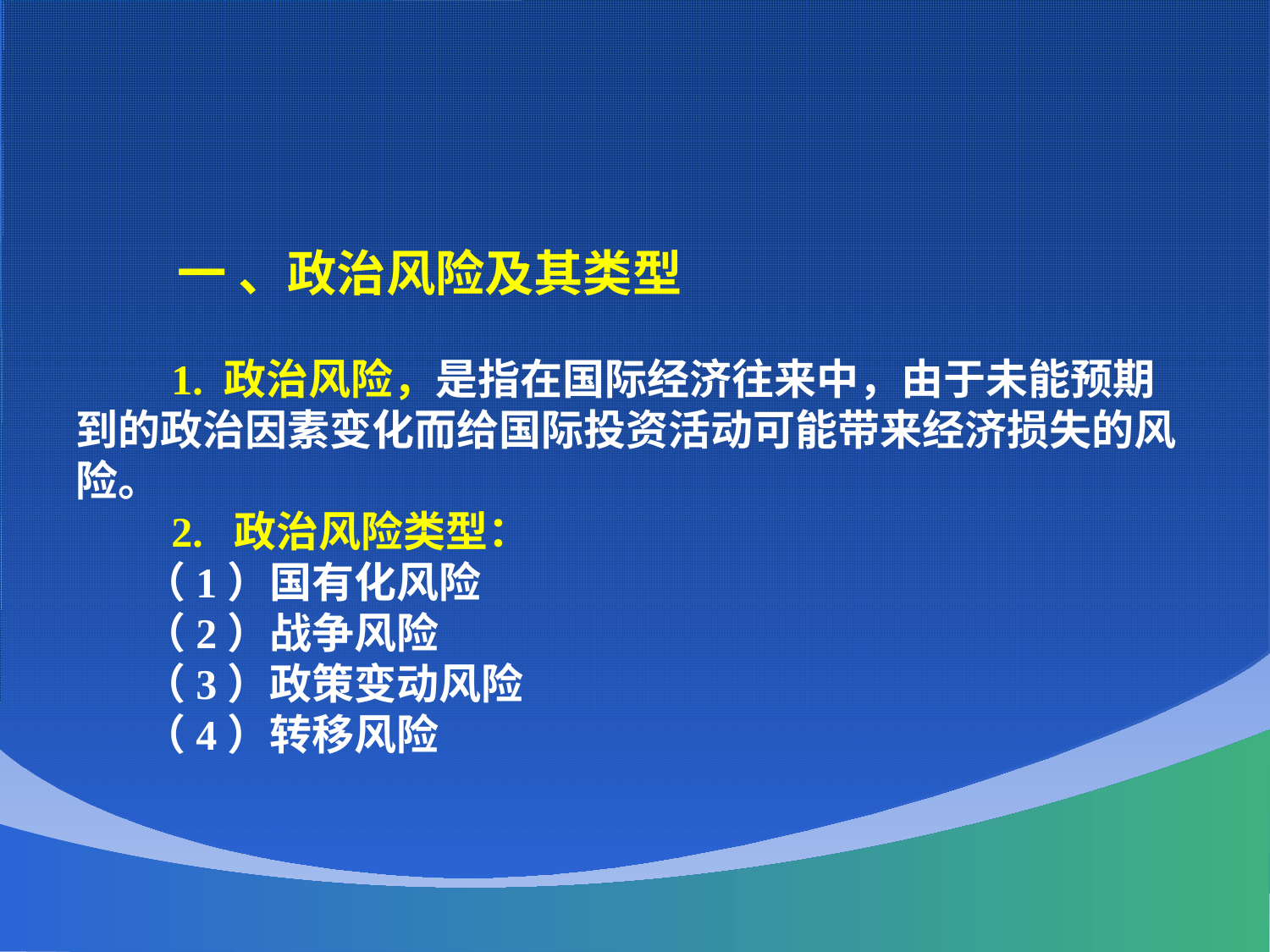

一 、政治风险及其类型

         1. 政治风险，是指在国际经济往来中，由于未能预期到的政治因素变化而给国际投资活动可能带来经济损失的风险。
         2.  政治风险类型：
      （1）国有化风险
      （2）战争风险
      （3）政策变动风险
      （4）转移风险